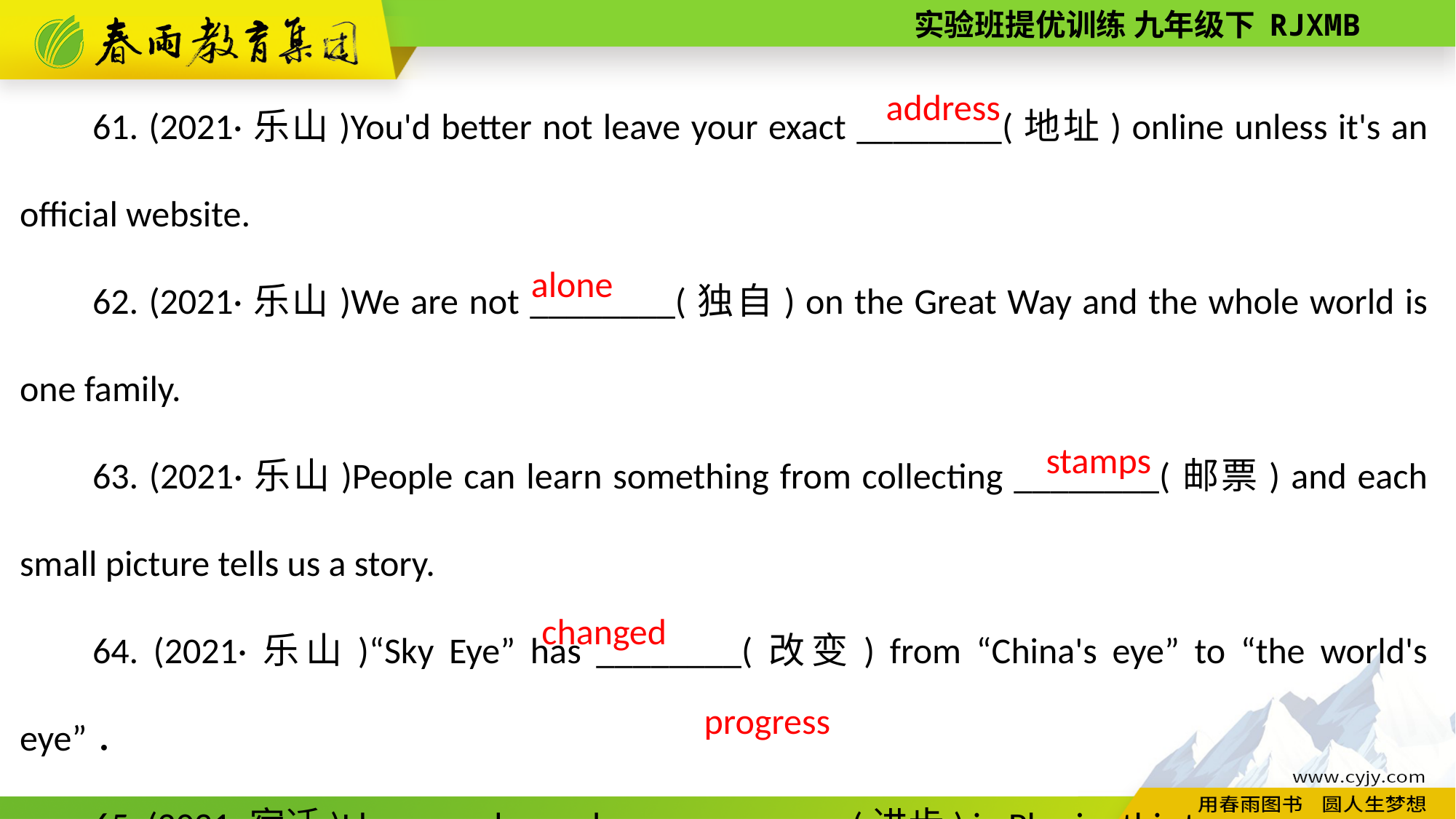

61. (2021·乐山)You'd better not leave your exact ________(地址) online unless it's an official website.
62. (2021·乐山)We are not ________(独自) on the Great Way and the whole world is one family.
63. (2021·乐山)People can learn something from collecting ________(邮票) and each small picture tells us a story.
64. (2021·乐山)“Sky Eye” has ________(改变) from “China's eye” to “the world's eye”．
65. (2021·宿迁)I have made much more ________(进步) in Physics this term.
address
alone
stamps
changed
progress